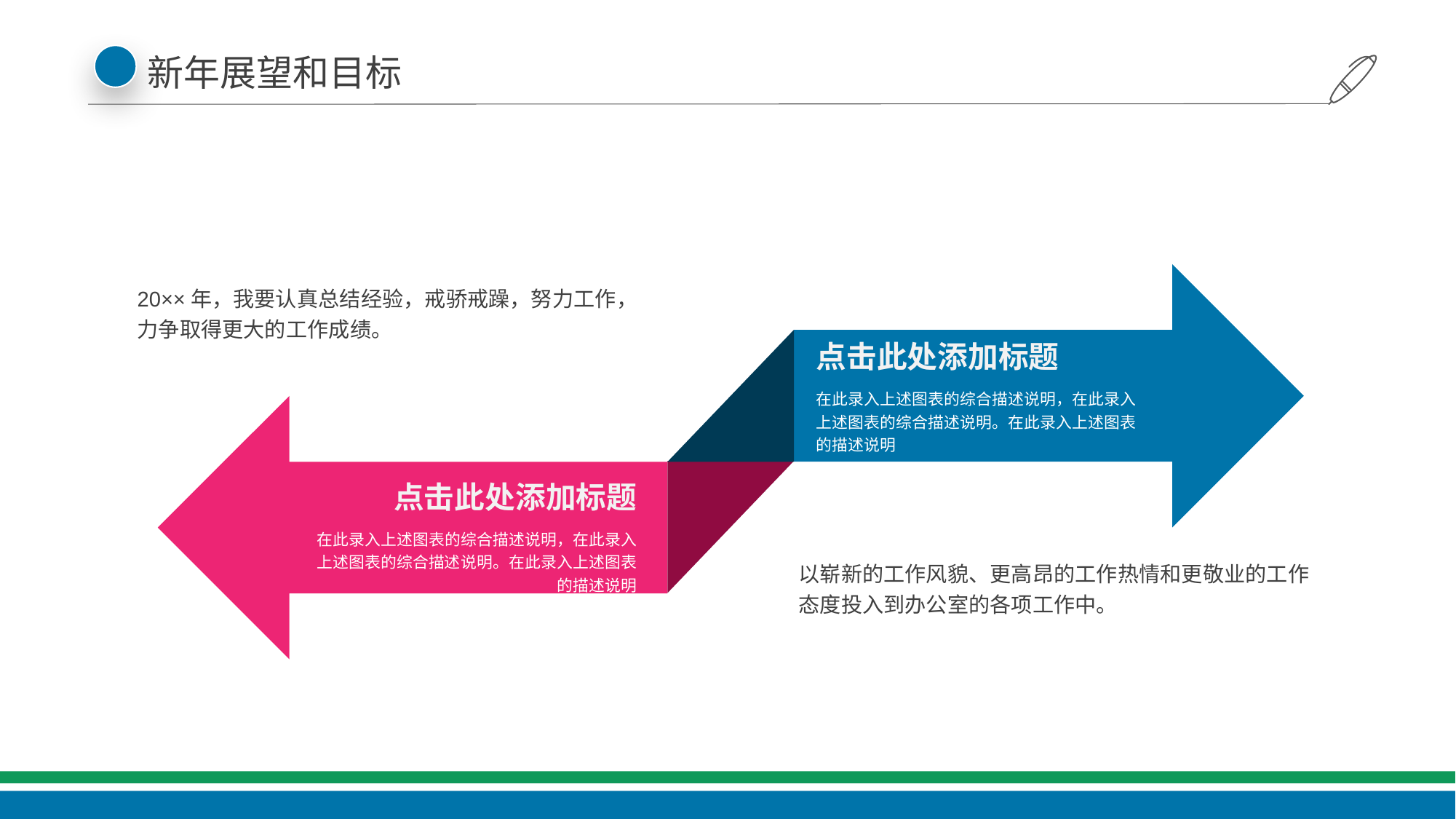

新年展望和目标

20××年，我要认真总结经验，戒骄戒躁，努力工作，力争取得更大的工作成绩。
点击此处添加标题
在此录入上述图表的综合描述说明，在此录入上述图表的综合描述说明。在此录入上述图表的描述说明

点击此处添加标题
在此录入上述图表的综合描述说明，在此录入上述图表的综合描述说明。在此录入上述图表的描述说明
以崭新的工作风貌、更高昂的工作热情和更敬业的工作态度投入到办公室的各项工作中。